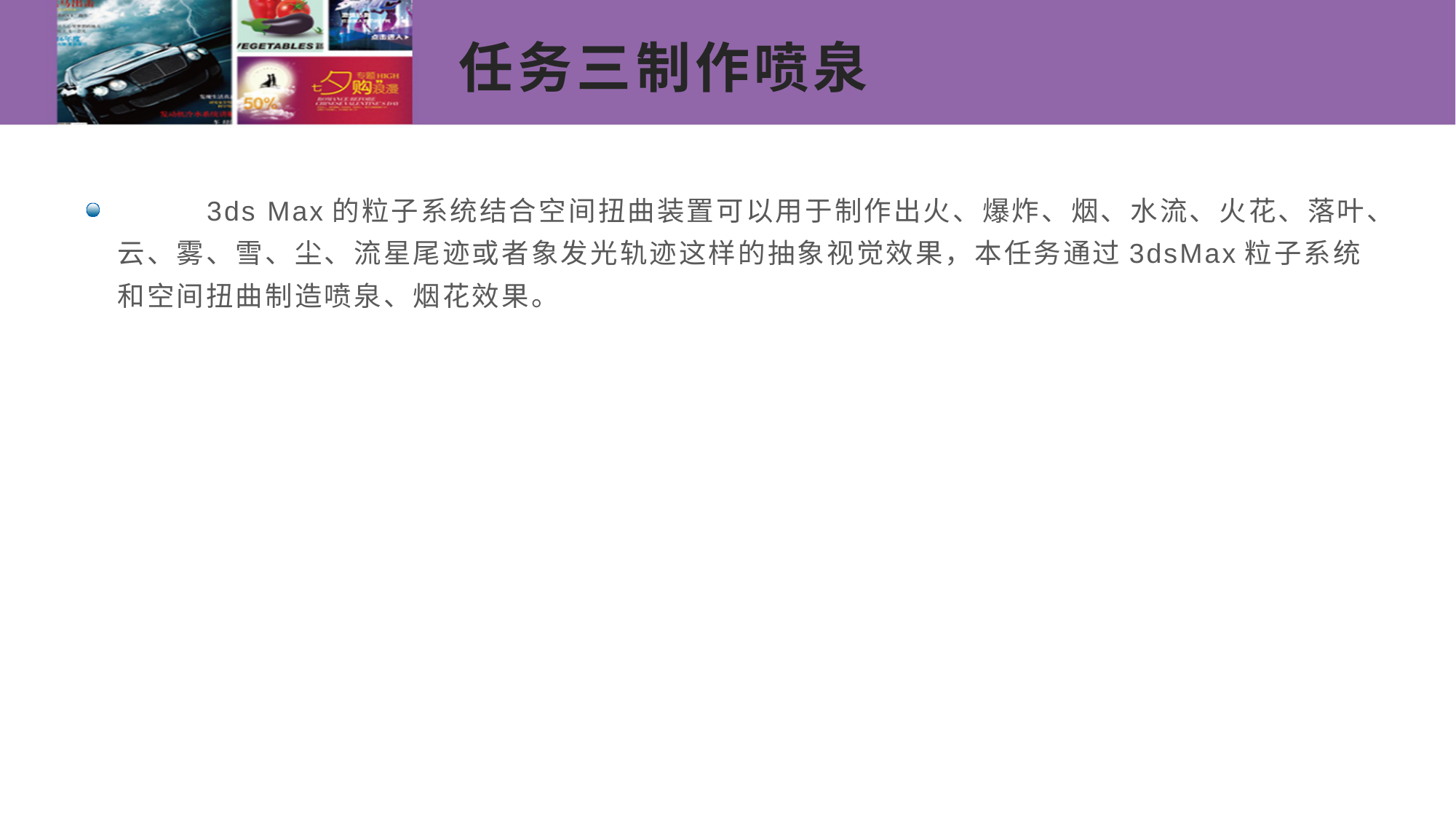

# 任务三制作喷泉
         3ds Max的粒子系统结合空间扭曲装置可以用于制作出火、爆炸、烟、水流、火花、落叶、云、雾、雪、尘、流星尾迹或者象发光轨迹这样的抽象视觉效果，本任务通过3dsMax粒子系统和空间扭曲制造喷泉、烟花效果。